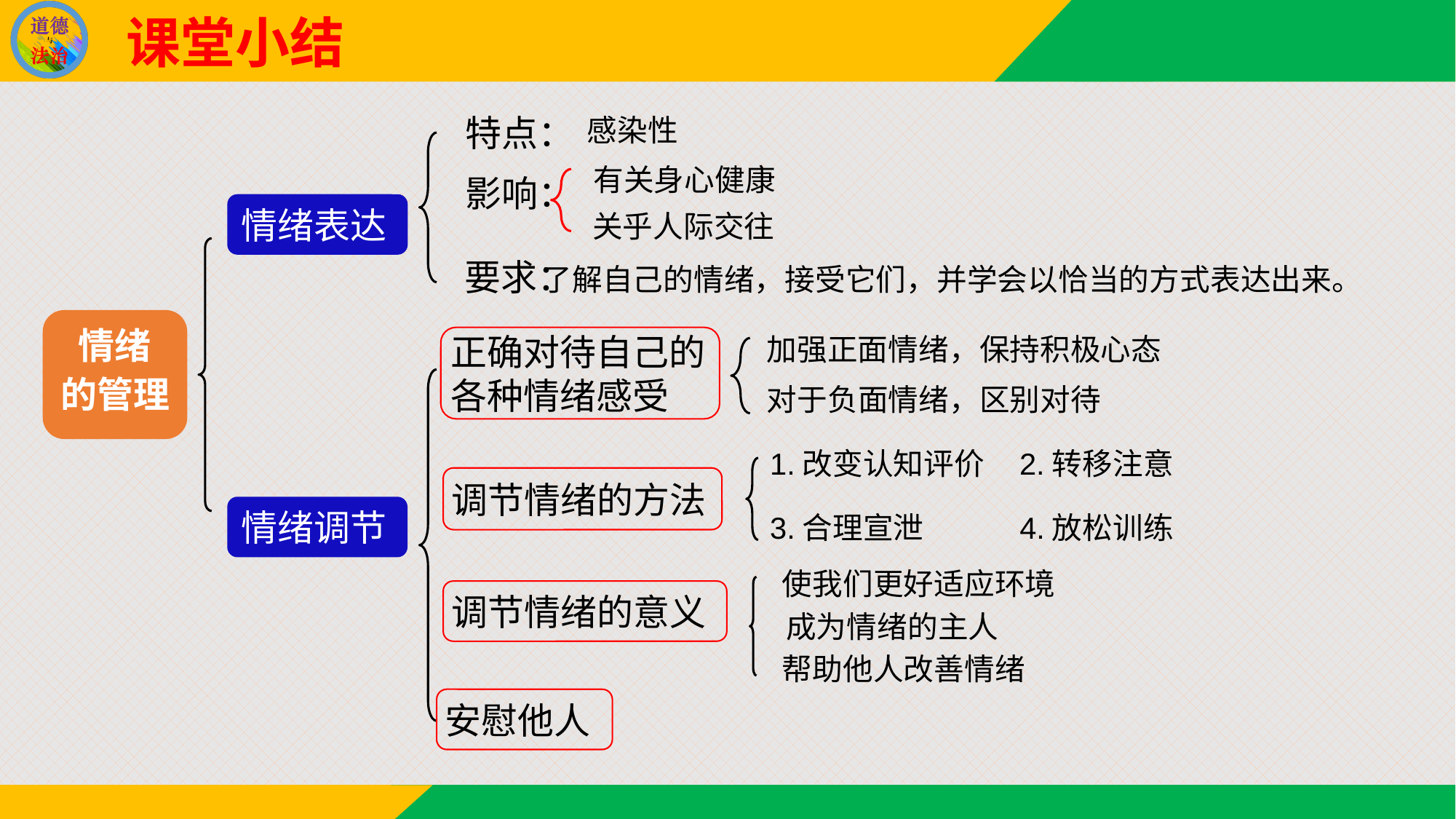

课堂小结
感染性
特点：

有关身心健康

影响：
情绪表达
关乎人际交往

要求：
了解自己的情绪，接受它们，并学会以恰当的方式表达出来。
情绪
的管理
加强正面情绪，保持积极心态
正确对待自己的各种情绪感受

对于负面情绪，区别对待
2.转移注意
1.改变认知评价

调节情绪的方法

情绪调节
4.放松训练
3.合理宣泄
使我们更好适应环境

调节情绪的意义
成为情绪的主人
帮助他人改善情绪
安慰他人